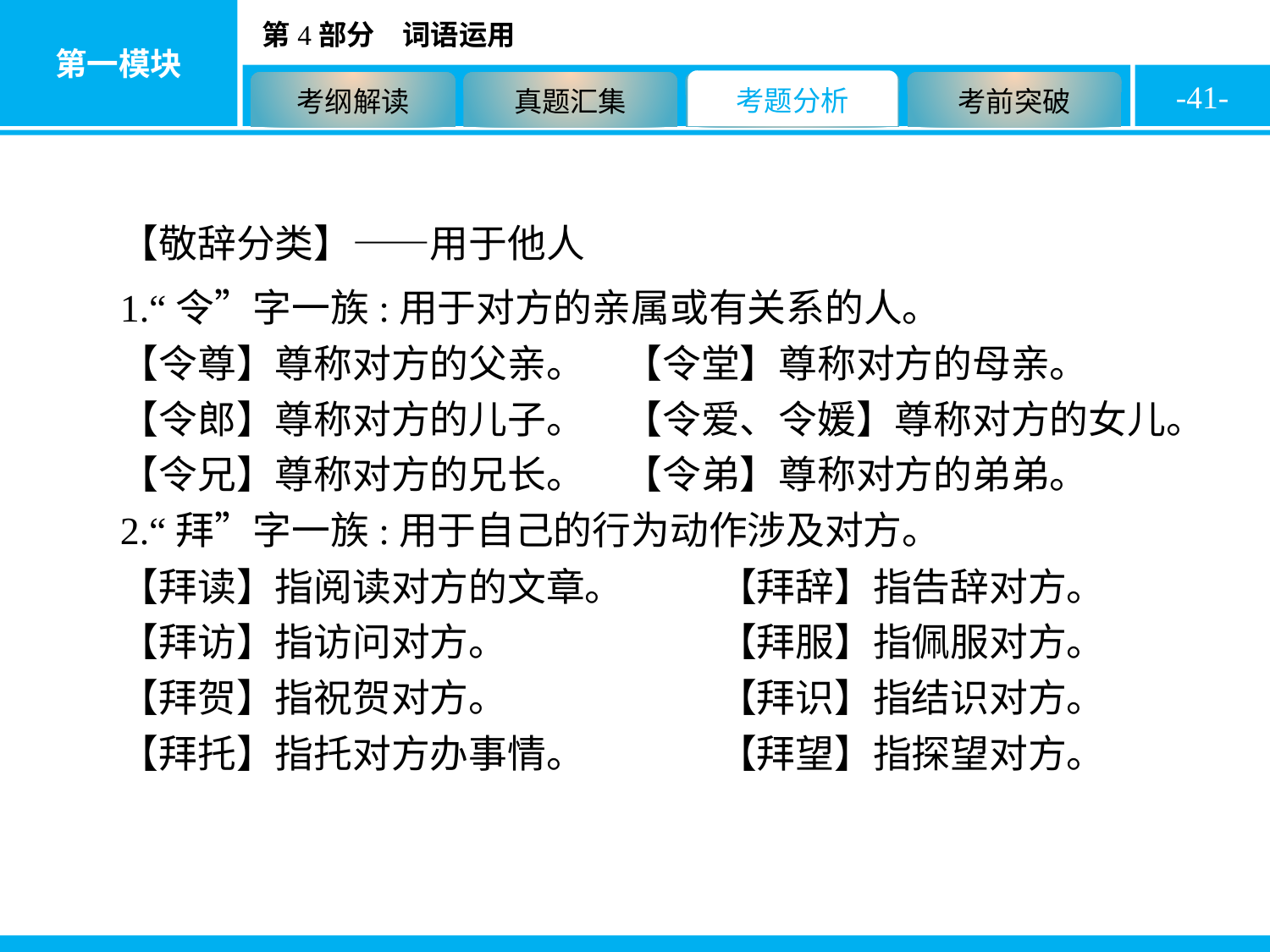

-41-
【敬辞分类】——用于他人
1.“令”字一族:用于对方的亲属或有关系的人。
【令尊】尊称对方的父亲。　【令堂】尊称对方的母亲。
【令郎】尊称对方的儿子。　【令爱、令媛】尊称对方的女儿。
【令兄】尊称对方的兄长。　【令弟】尊称对方的弟弟。
2.“拜”字一族:用于自己的行为动作涉及对方。
【拜读】指阅读对方的文章。　	【拜辞】指告辞对方。
【拜访】指访问对方。　		【拜服】指佩服对方。
【拜贺】指祝贺对方。　		【拜识】指结识对方。
【拜托】指托对方办事情。　	【拜望】指探望对方。